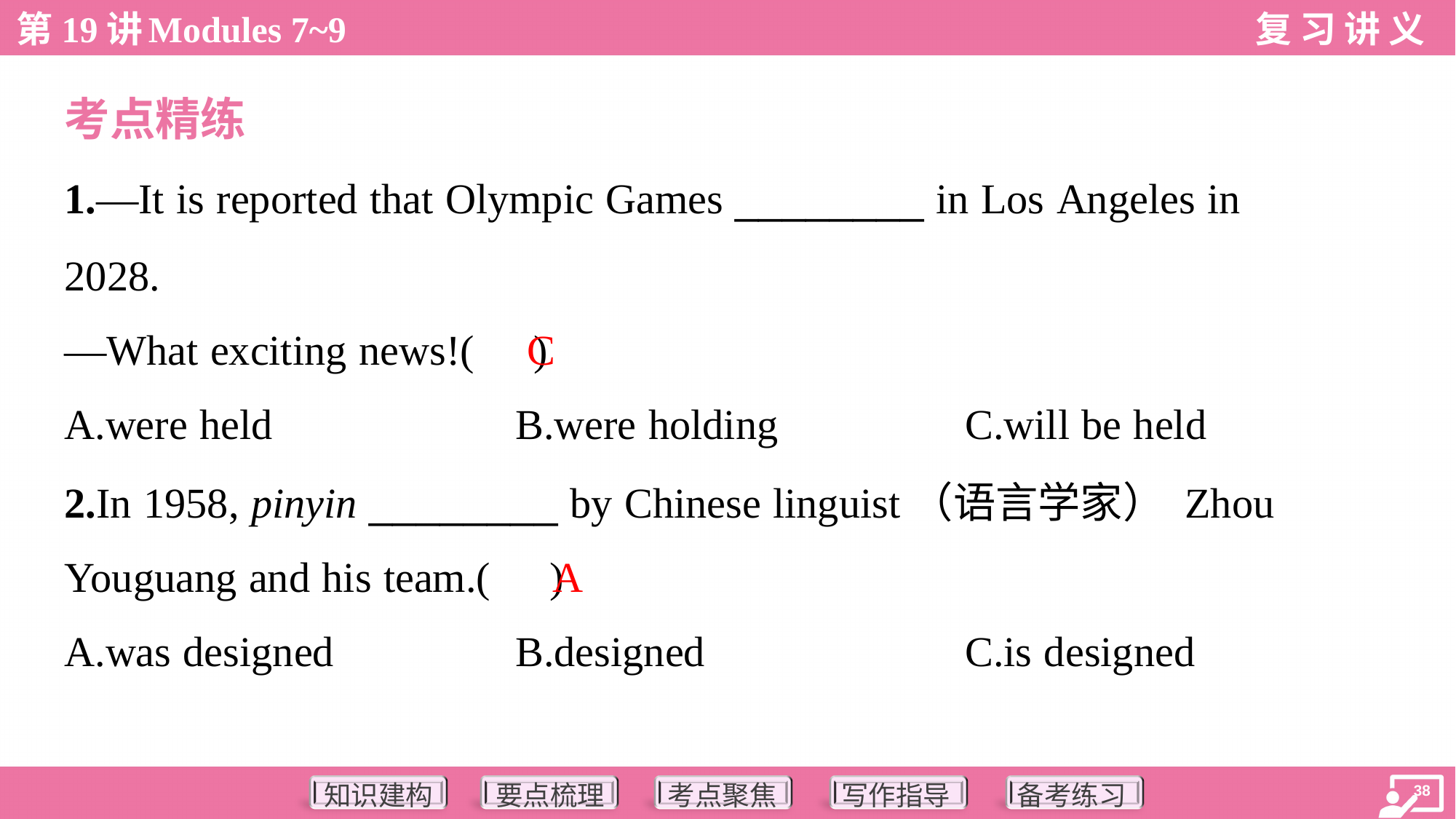

考点精练
1.—It is reported that Olympic Games ________ in Los Angeles in
2028.
—What exciting news!(     )
C
A.were held	B.were holding	C.will be held
2.In 1958, pinyin ________ by Chinese linguist（语言学家） Zhou
Youguang and his team.(     )
A
A.was designed	B.designed	C.is designed